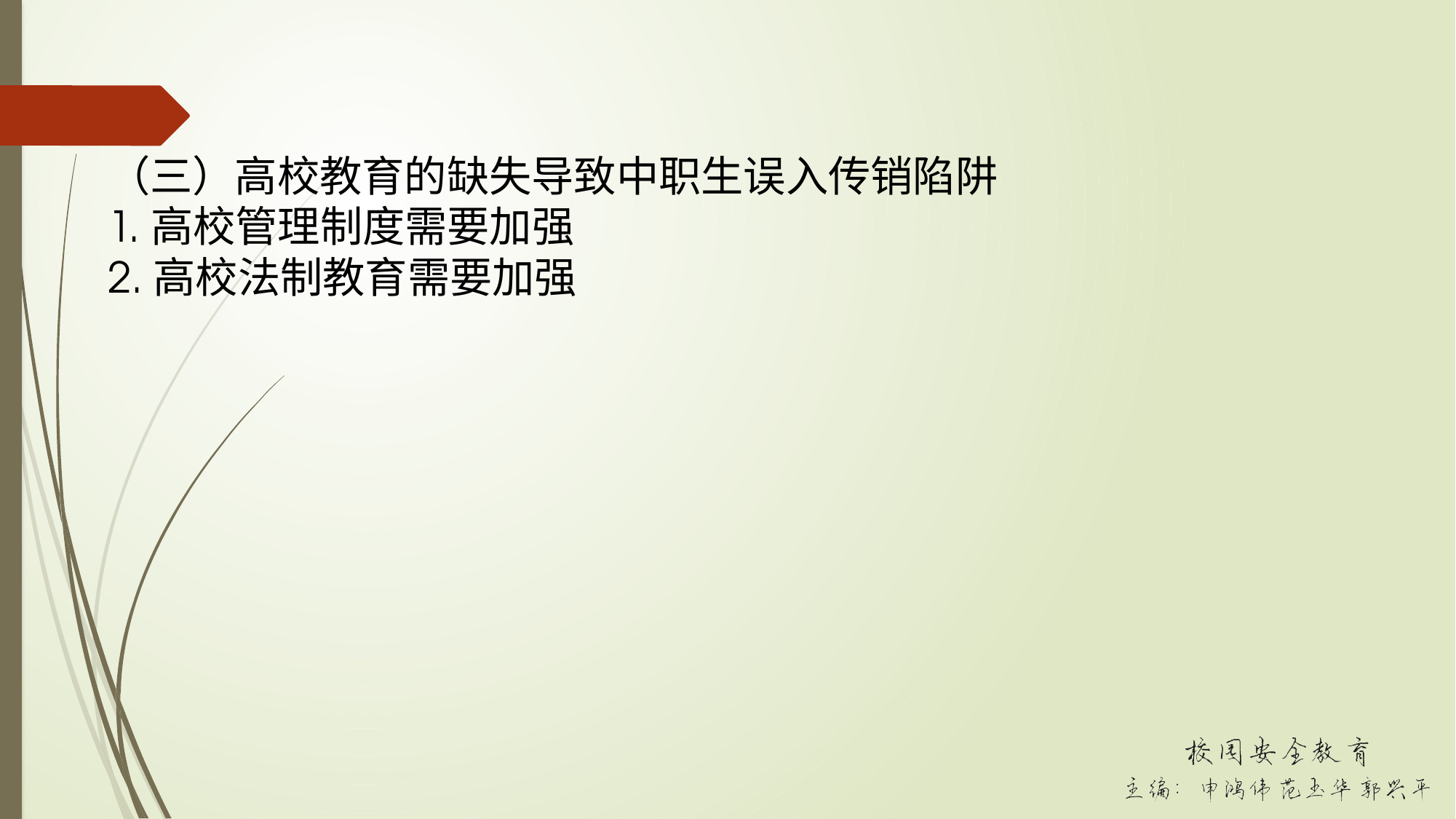

（三）高校教育的缺失导致中职生误入传销陷阱
1.高校管理制度需要加强
2.高校法制教育需要加强